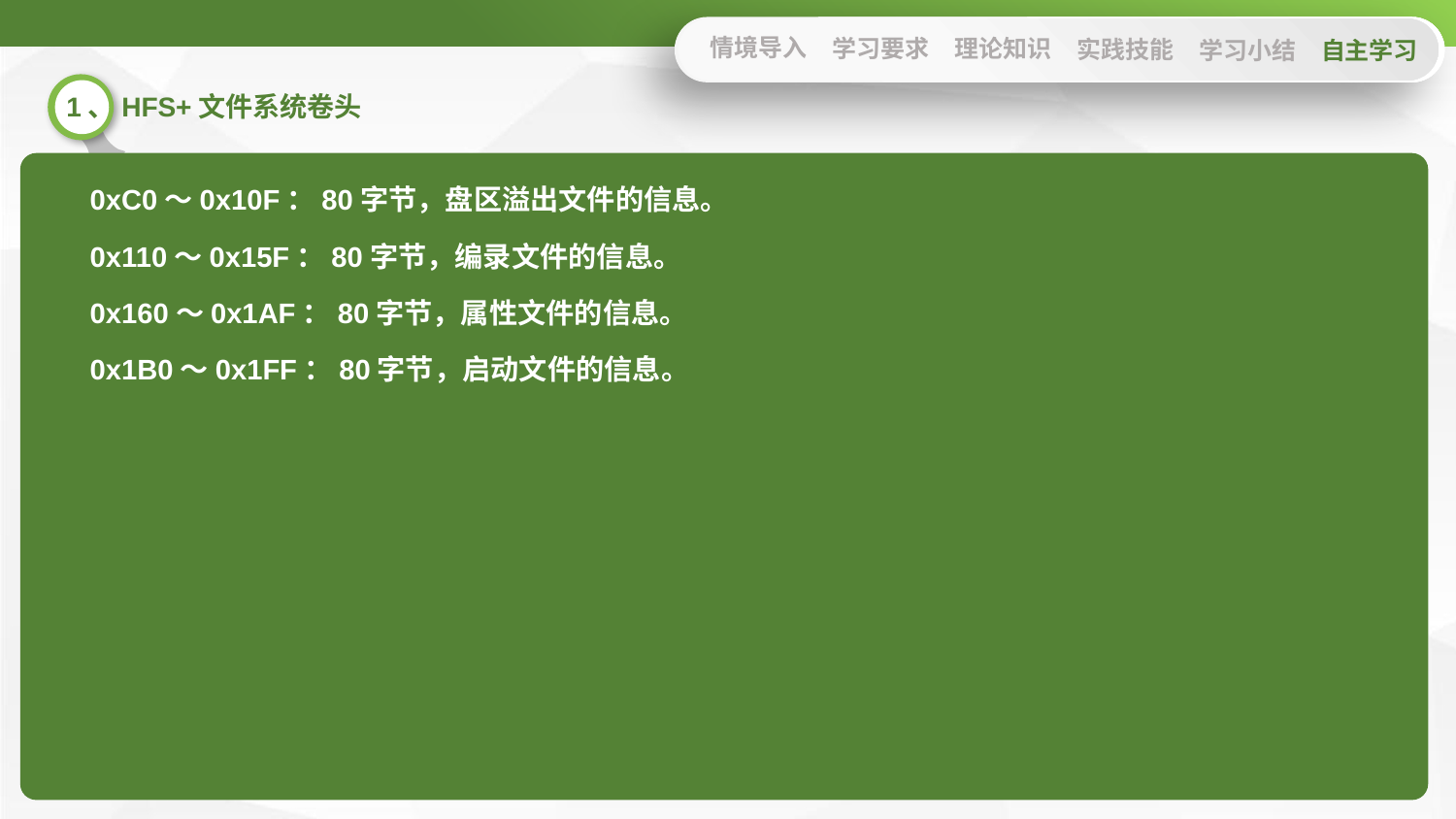

情境导入
学习要求
理论知识
实践技能
学习小结
自主学习
1、HFS+文件系统卷头
0xC0～0x10F：80字节，盘区溢出文件的信息。
0x110～0x15F：80字节，编录文件的信息。
0x160～0x1AF：80字节，属性文件的信息。
0x1B0～0x1FF：80字节，启动文件的信息。